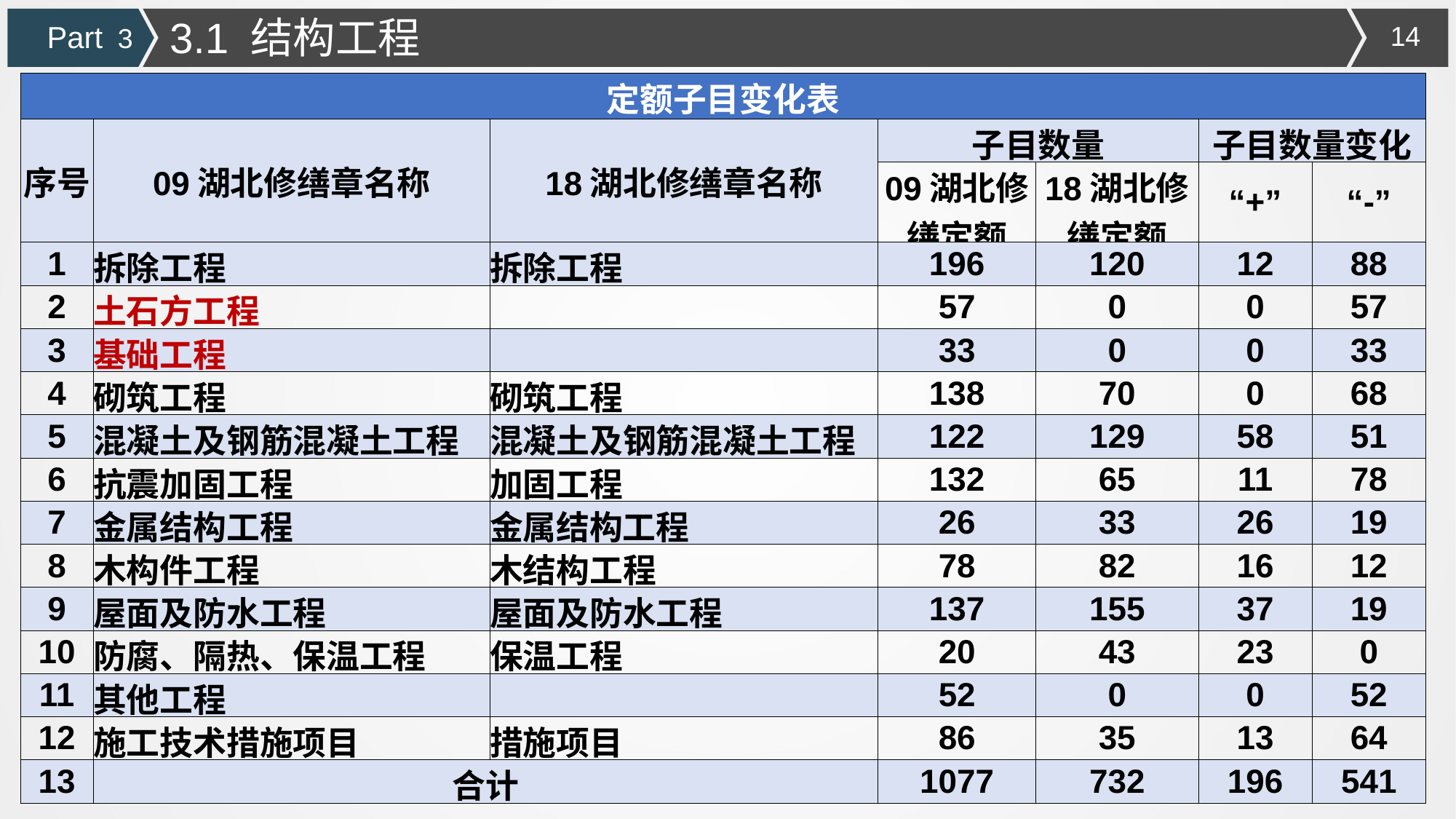

3.1 结构工程
Part  3
| 定额子目变化表 |  |  |  |  |  |  |
| --- | --- | --- | --- | --- | --- | --- |
| 序号 | 09湖北修缮章名称 | 18湖北修缮章名称 | 子目数量 |  | 子目数量变化 |  |
|  |  |  | 09湖北修缮定额 | 18湖北修缮定额 | “+” | “-” |
| 1 | 拆除工程 | 拆除工程 | 196 | 120 | 12 | 88 |
| 2 | 土石方工程 |  | 57 | 0 | 0 | 57 |
| 3 | 基础工程 |  | 33 | 0 | 0 | 33 |
| 4 | 砌筑工程 | 砌筑工程 | 138 | 70 | 0 | 68 |
| 5 | 混凝土及钢筋混凝土工程 | 混凝土及钢筋混凝土工程 | 122 | 129 | 58 | 51 |
| 6 | 抗震加固工程 | 加固工程 | 132 | 65 | 11 | 78 |
| 7 | 金属结构工程 | 金属结构工程 | 26 | 33 | 26 | 19 |
| 8 | 木构件工程 | 木结构工程 | 78 | 82 | 16 | 12 |
| 9 | 屋面及防水工程 | 屋面及防水工程 | 137 | 155 | 37 | 19 |
| 10 | 防腐、隔热、保温工程 | 保温工程 | 20 | 43 | 23 | 0 |
| 11 | 其他工程 |  | 52 | 0 | 0 | 52 |
| 12 | 施工技术措施项目 | 措施项目 | 86 | 35 | 13 | 64 |
| 13 | 合计 |  | 1077 | 732 | 196 | 541 |